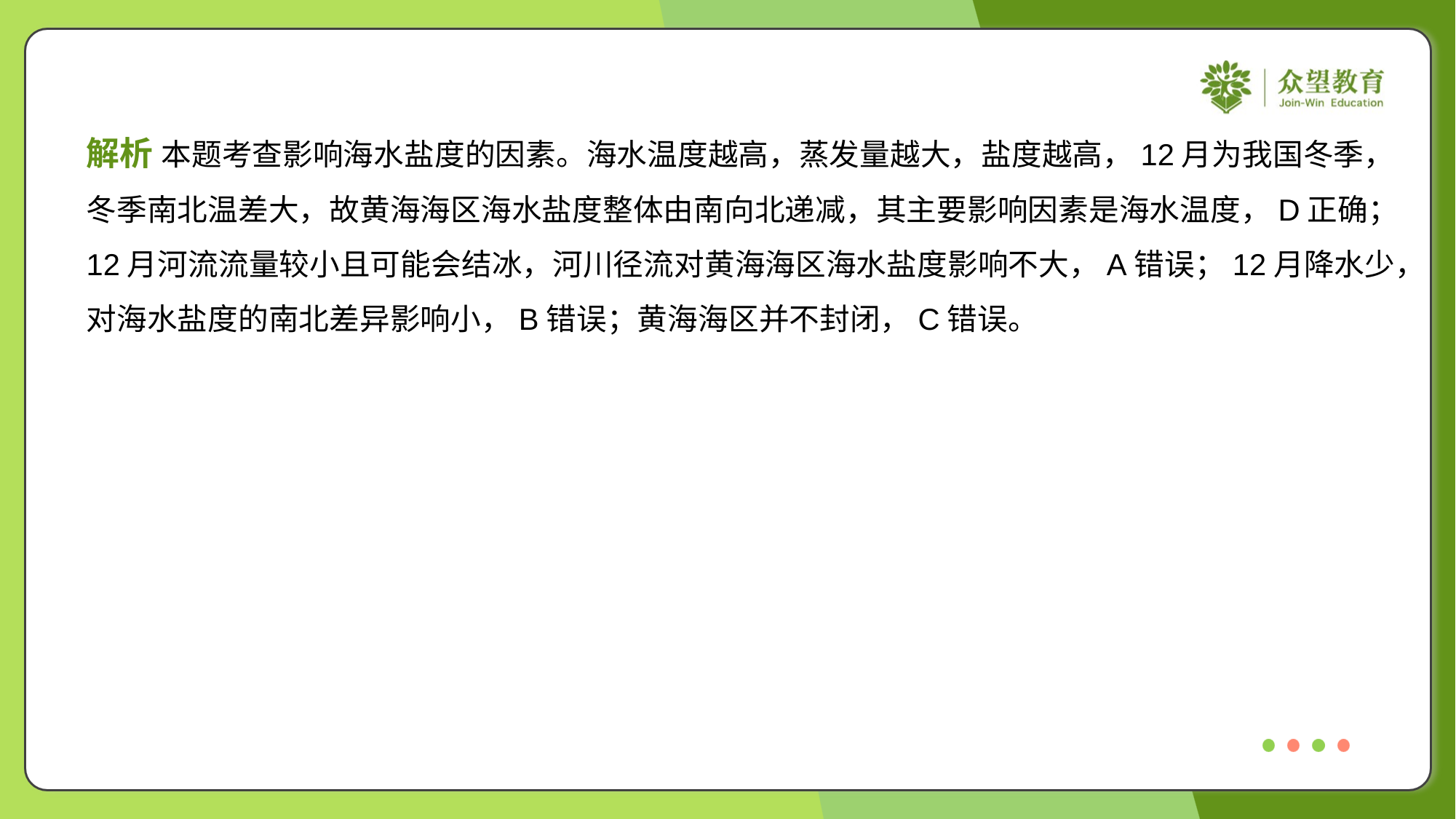

解析 本题考查影响海水盐度的因素。海水温度越高，蒸发量越大，盐度越高，12月为我国冬季，
冬季南北温差大，故黄海海区海水盐度整体由南向北递减，其主要影响因素是海水温度，D正确；
12月河流流量较小且可能会结冰，河川径流对黄海海区海水盐度影响不大，A错误；12月降水少，
对海水盐度的南北差异影响小，B错误；黄海海区并不封闭，C错误。